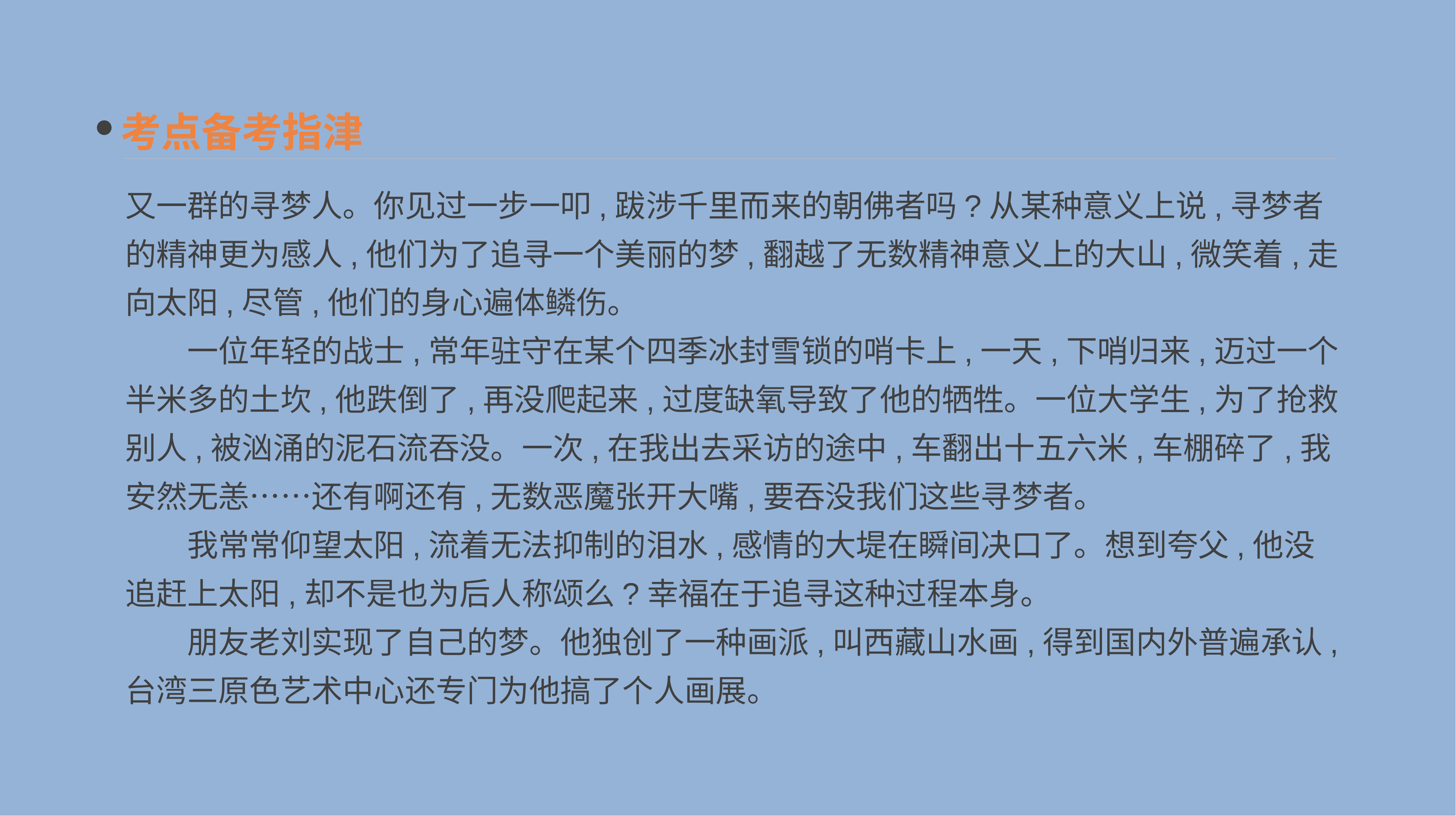

考点备考指津

又一群的寻梦人。你见过一步一叩,跋涉千里而来的朝佛者吗?从某种意义上说,寻梦者的精神更为感人,他们为了追寻一个美丽的梦,翻越了无数精神意义上的大山,微笑着,走向太阳,尽管,他们的身心遍体鳞伤。
　　一位年轻的战士,常年驻守在某个四季冰封雪锁的哨卡上,一天,下哨归来,迈过一个半米多的土坎,他跌倒了,再没爬起来,过度缺氧导致了他的牺牲。一位大学生,为了抢救别人,被汹涌的泥石流吞没。一次,在我出去采访的途中,车翻出十五六米,车棚碎了,我安然无恙……还有啊还有,无数恶魔张开大嘴,要吞没我们这些寻梦者。
　　我常常仰望太阳,流着无法抑制的泪水,感情的大堤在瞬间决口了。想到夸父,他没追赶上太阳,却不是也为后人称颂么?幸福在于追寻这种过程本身。
　　朋友老刘实现了自己的梦。他独创了一种画派,叫西藏山水画,得到国内外普遍承认,台湾三原色艺术中心还专门为他搞了个人画展。